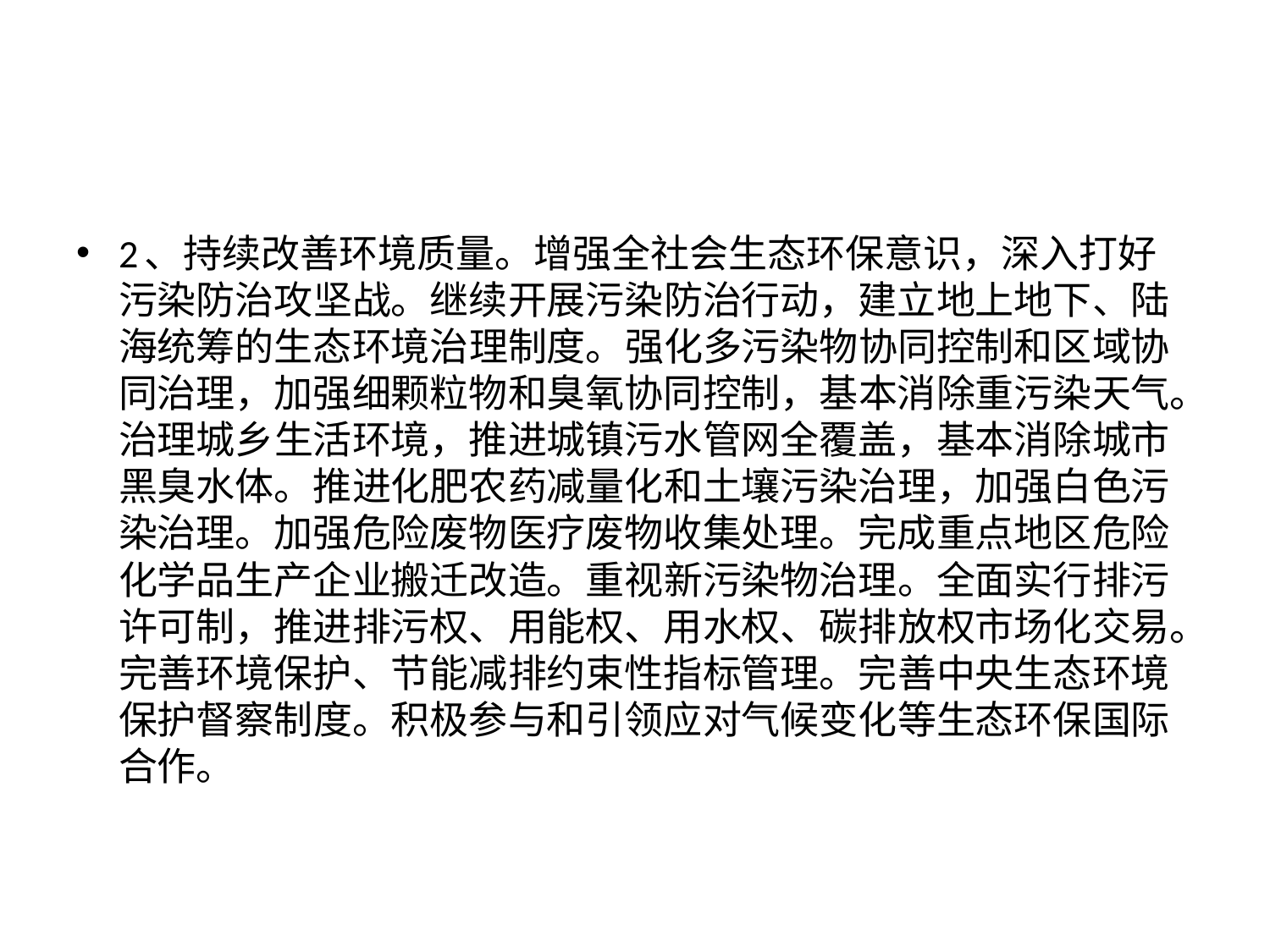

#
2、持续改善环境质量。增强全社会生态环保意识，深入打好污染防治攻坚战。继续开展污染防治行动，建立地上地下、陆海统筹的生态环境治理制度。强化多污染物协同控制和区域协同治理，加强细颗粒物和臭氧协同控制，基本消除重污染天气。治理城乡生活环境，推进城镇污水管网全覆盖，基本消除城市黑臭水体。推进化肥农药减量化和土壤污染治理，加强白色污染治理。加强危险废物医疗废物收集处理。完成重点地区危险化学品生产企业搬迁改造。重视新污染物治理。全面实行排污许可制，推进排污权、用能权、用水权、碳排放权市场化交易。完善环境保护、节能减排约束性指标管理。完善中央生态环境保护督察制度。积极参与和引领应对气候变化等生态环保国际合作。